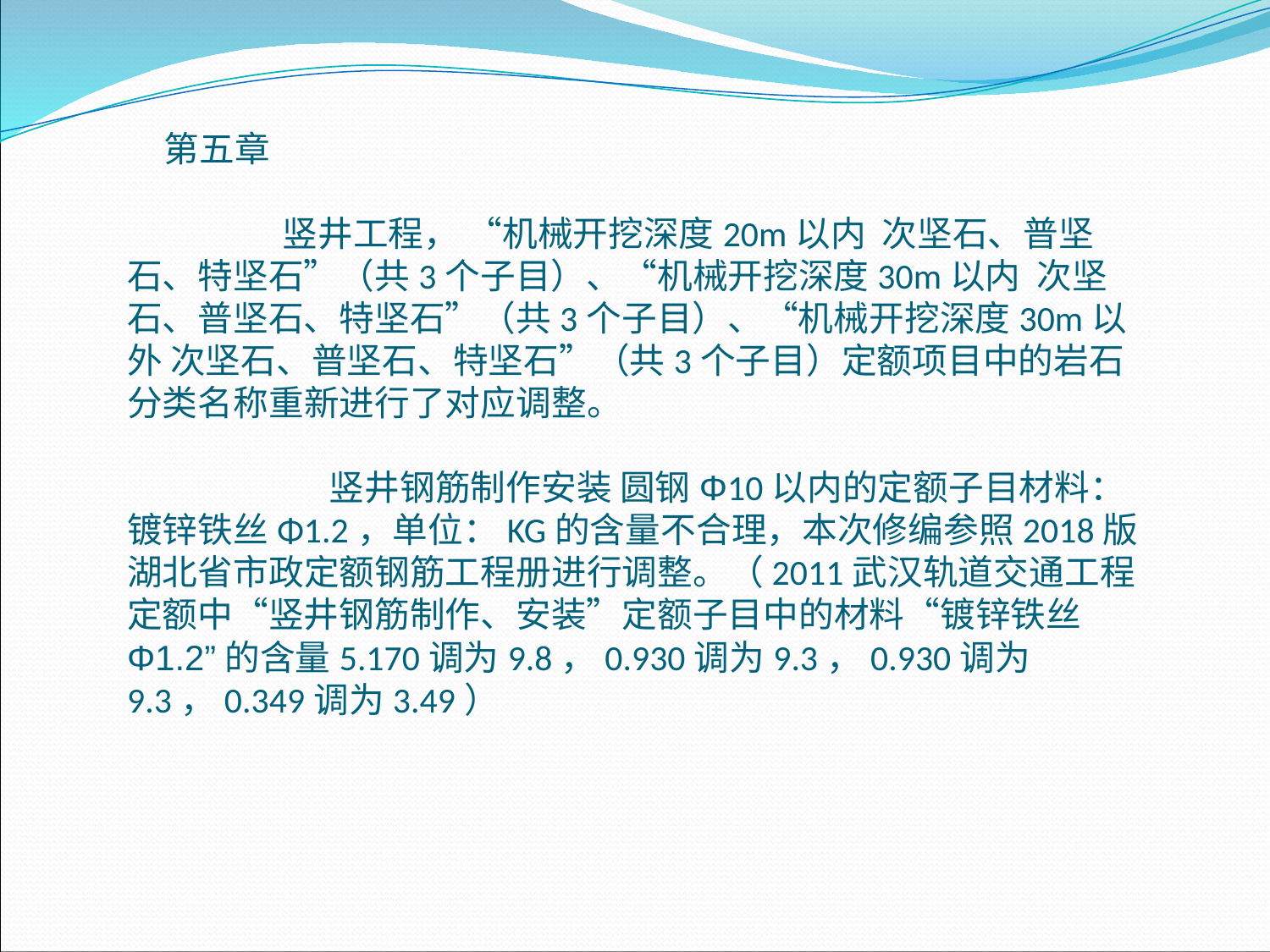

第五章

              竖井工程， “机械开挖深度20m以内  次坚石、普坚石、特坚石”（共3个子目）、“机械开挖深度30m以内  次坚石、普坚石、特坚石”（共3个子目）、“机械开挖深度30m以外 次坚石、普坚石、特坚石”（共3个子目）定额项目中的岩石分类名称重新进行了对应调整。
                    竖井钢筋制作安装 圆钢Φ10以内的定额子目材料：镀锌铁丝Φ1.2，单位：KG的含量不合理，本次修编参照2018版湖北省市政定额钢筋工程册进行调整。（2011武汉轨道交通工程定额中“竖井钢筋制作、安装”定额子目中的材料“镀锌铁丝Φ1.2”的含量5.170调为9.8，0.930调为9.3，0.930调为9.3，0.349调为3.49）
78